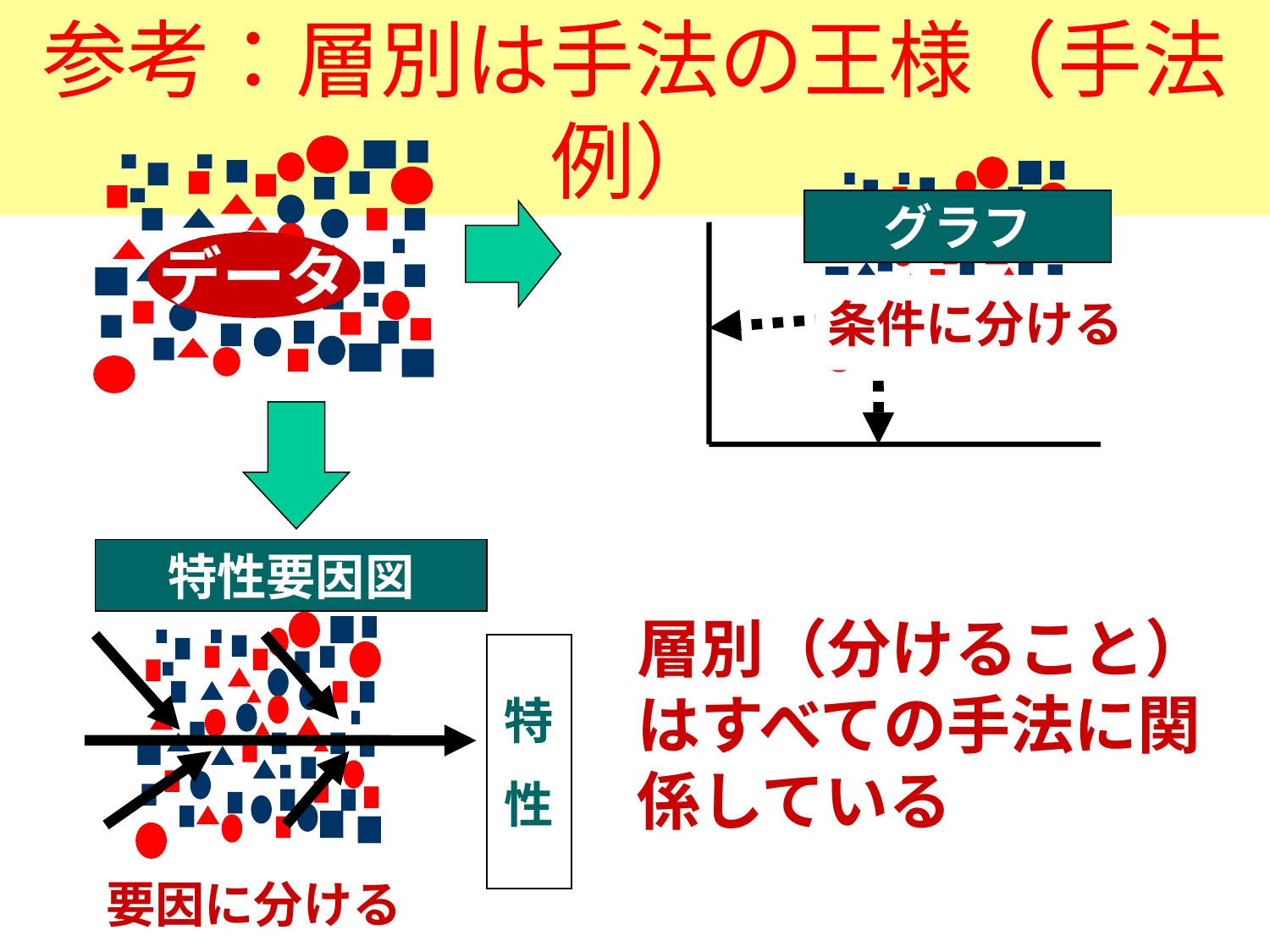

参考：層別は手法の王様（手法例）

グラフ

条件に分ける

グラフ

データ

特性要因図
層別（分けること）はすべての手法に関係している

特
性

要因に分ける